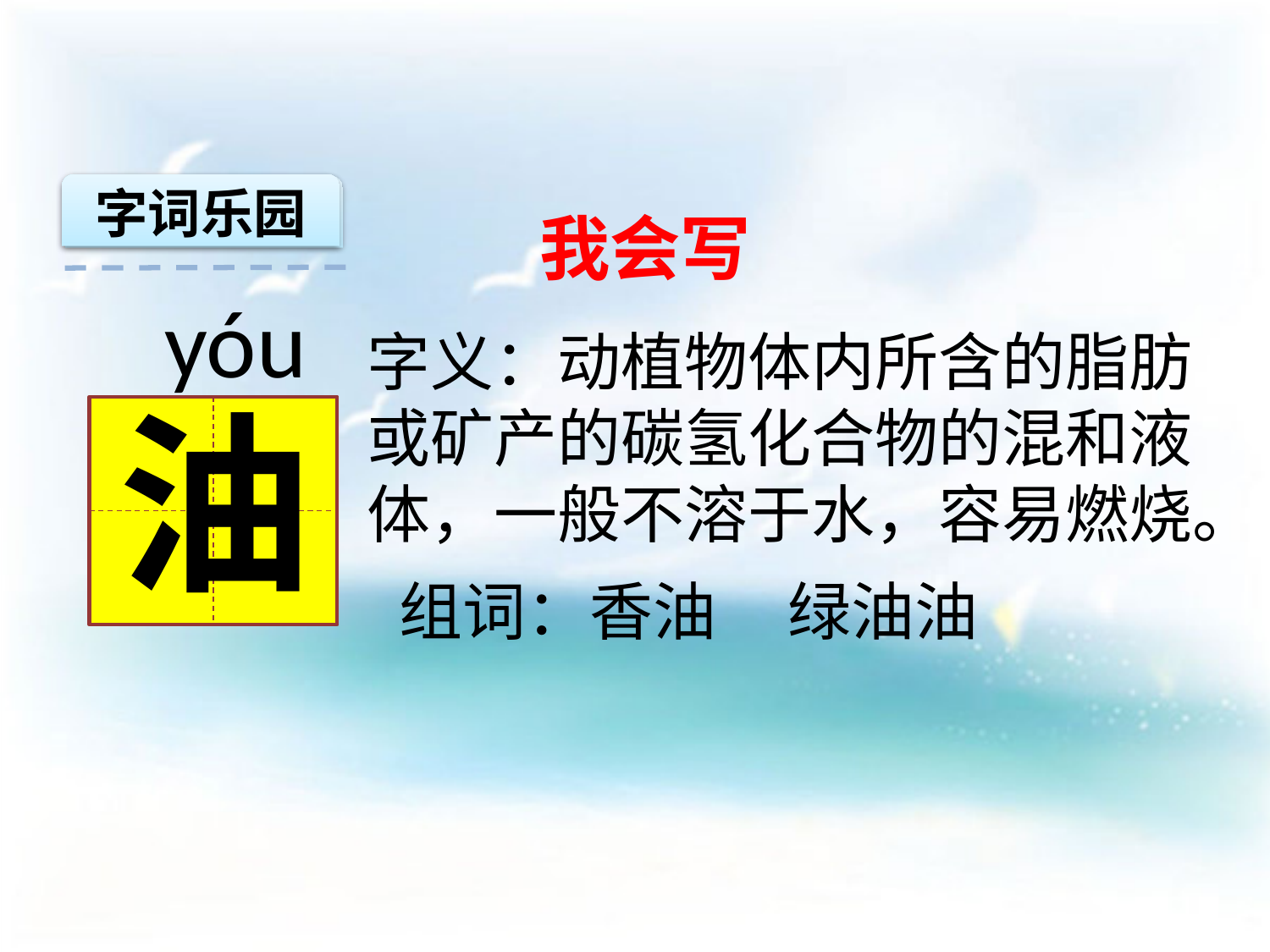

字词乐园

我会写
  yóu
字义：动植物体内所含的脂肪或矿产的碳氢化合物的混和液体，一般不溶于水，容易燃烧。
油

组词：香油     绿油油